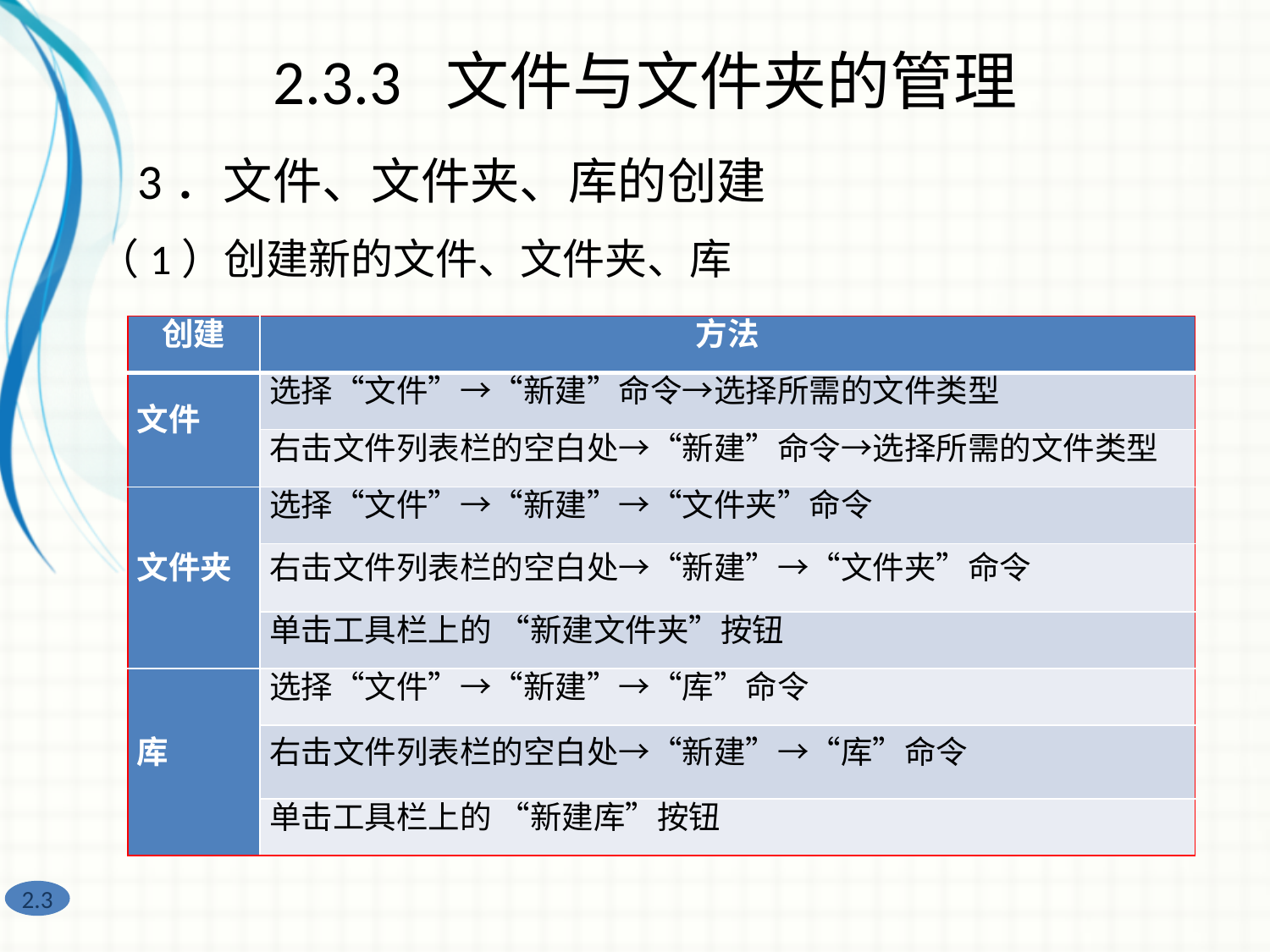

2.3.3  文件与文件夹的管理
3．文件、文件夹、库的创建
（1）创建新的文件、文件夹、库
| 创建 | 方法 |
| --- | --- |
| 文件 | 选择“文件”→“新建”命令→选择所需的文件类型 |
|  | 右击文件列表栏的空白处→“新建”命令→选择所需的文件类型 |
| 文件夹 | 选择“文件”→“新建”→“文件夹”命令 |
|  | 右击文件列表栏的空白处→“新建”→“文件夹”命令 |
|  | 单击工具栏上的 “新建文件夹”按钮 |
| 库 | 选择“文件”→“新建”→“库”命令 |
|  | 右击文件列表栏的空白处→“新建”→“库”命令 |
|  | 单击工具栏上的 “新建库”按钮 |